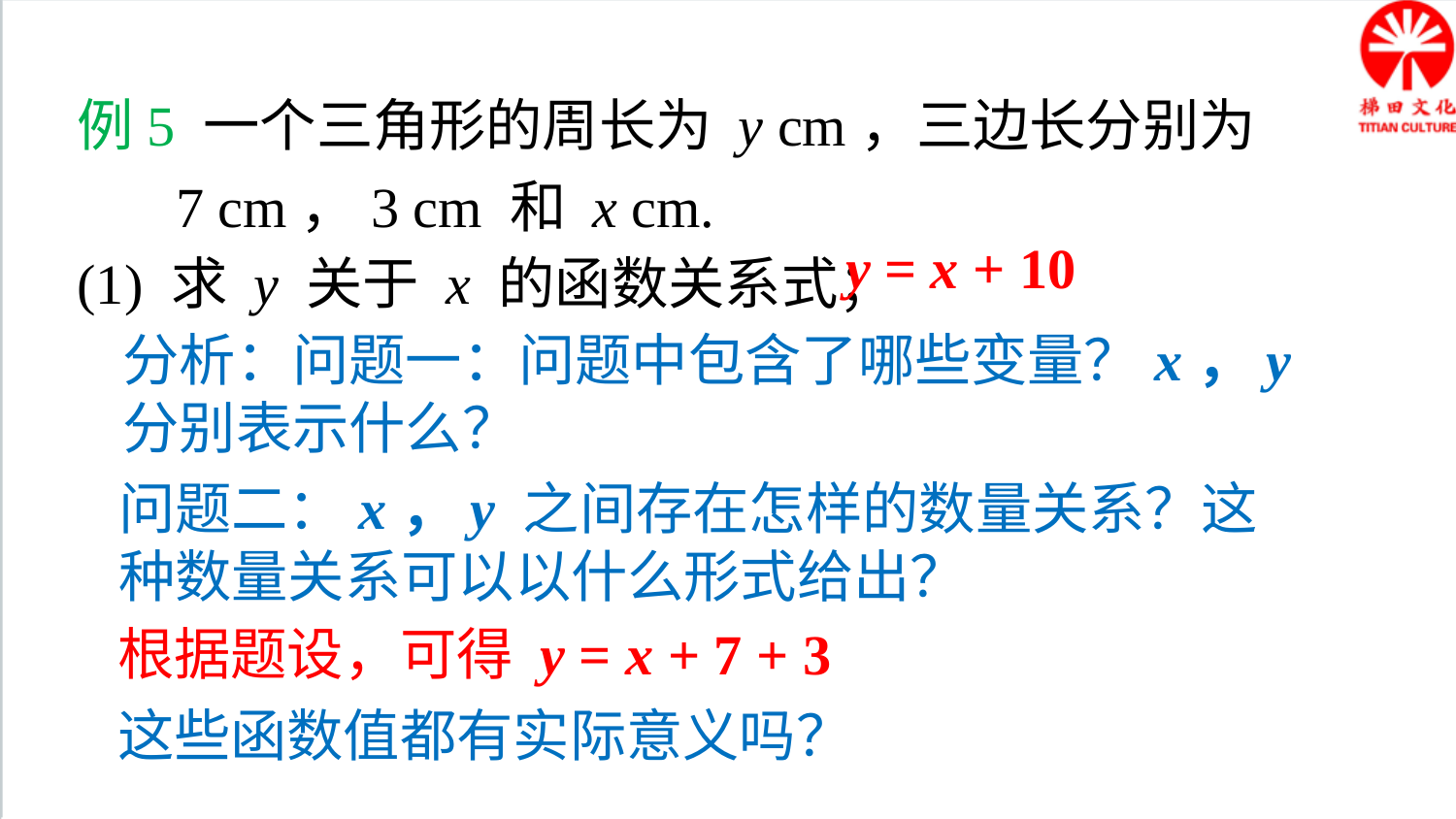

典例精析
例5 一个三角形的周长为 y cm，三边长分别为
       7 cm，3 cm 和 x cm.
(1) 求 y 关于 x 的函数关系式；
y = x + 10
分析：问题一：问题中包含了哪些变量？x，y 分别表示什么？
问题二：x，y 之间存在怎样的数量关系？这种数量关系可以以什么形式给出？
根据题设，可得 y = x + 7 + 3
这些函数值都有实际意义吗？